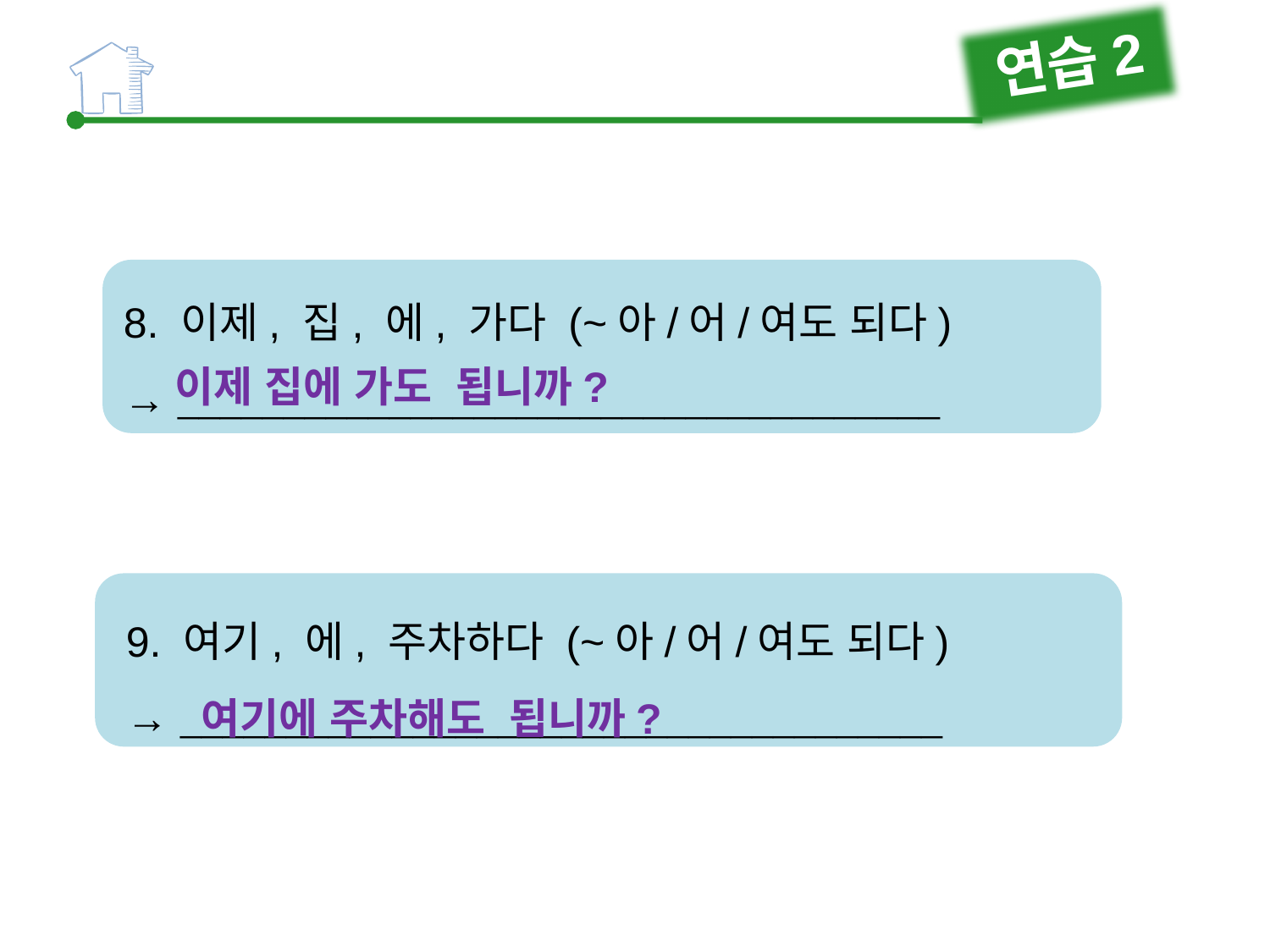

연습2

8. 이제, 집, 에, 가다 (~아/어/여도 되다)
→ ____________________________________
이제 집에 가도  됩니까?

9. 여기, 에, 주차하다 (~아/어/여도 되다)
→ ____________________________________
여기에 주차해도  됩니까?